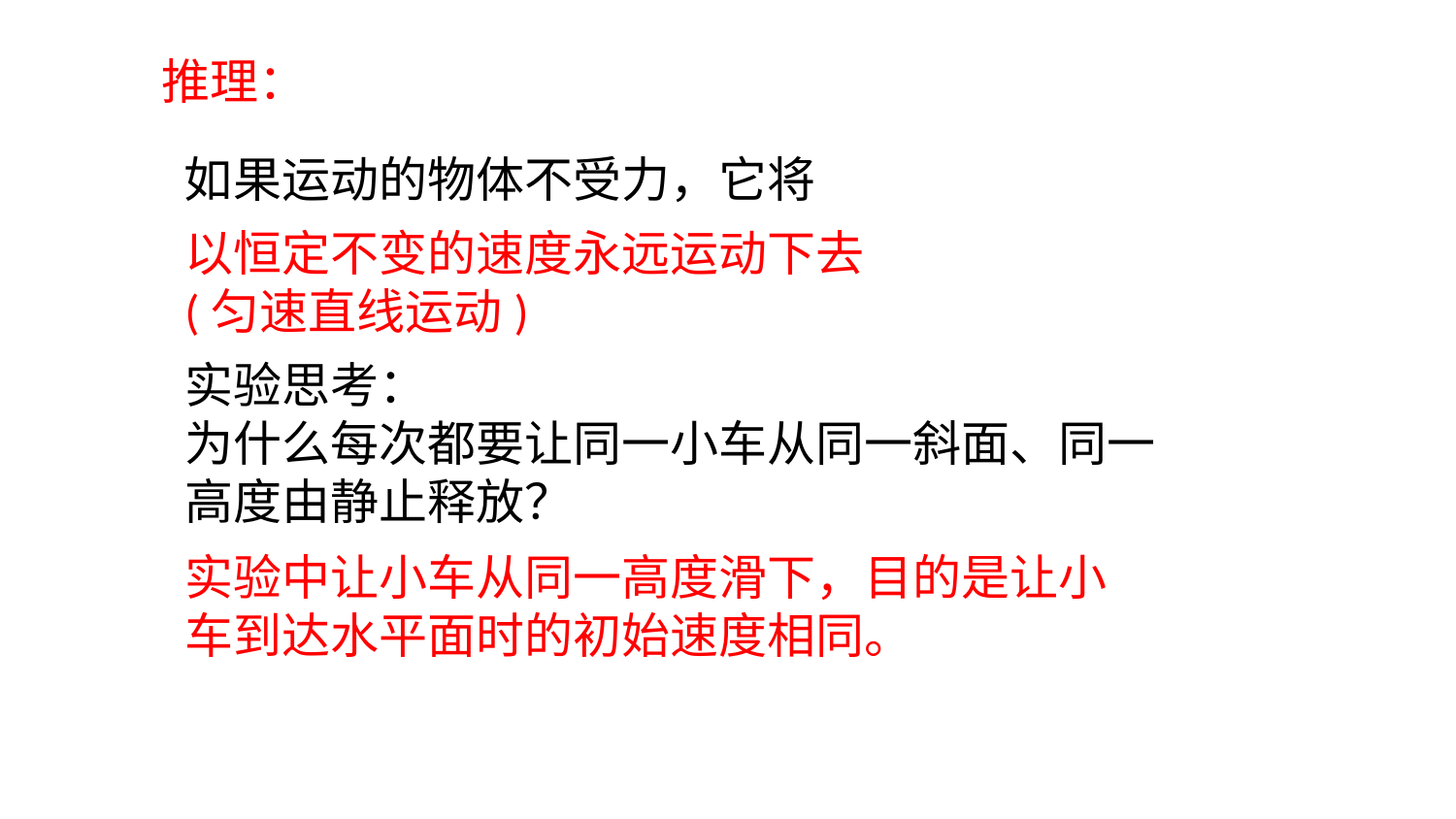

推理：
如果运动的物体不受力，它将
以恒定不变的速度永远运动下去
(匀速直线运动)
实验思考：
为什么每次都要让同一小车从同一斜面、同一高度由静止释放？
实验中让小车从同一高度滑下，目的是让小车到达水平面时的初始速度相同。